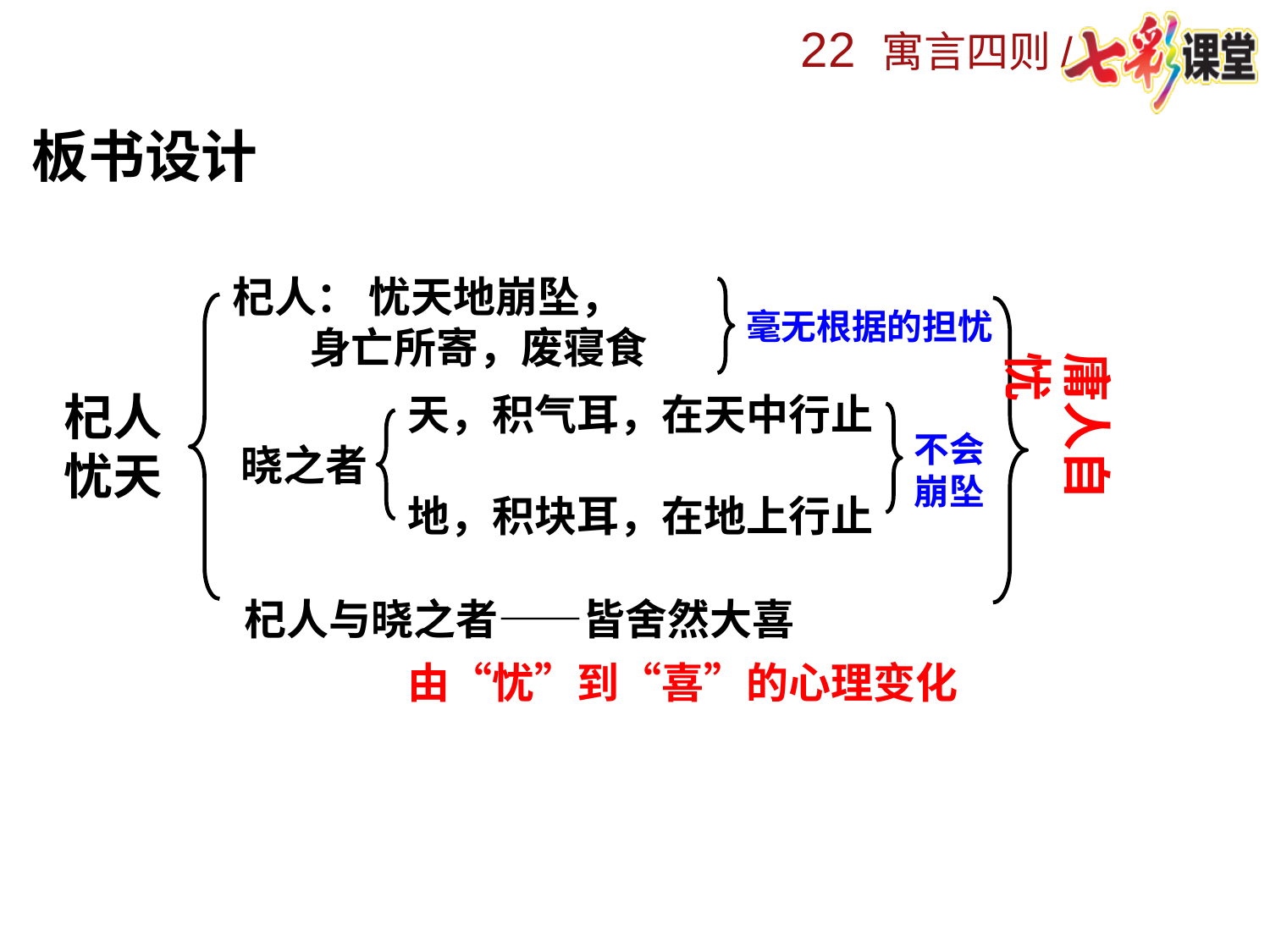

板书设计
杞人： 忧天地崩坠，
       身亡所寄，废寝食

毫无根据的担忧

庸人自忧
杞人忧天
天，积气耳，在天中行止

地，积块耳，在地上行止

不会崩坠
晓之者
杞人与晓之者——皆舍然大喜
由“忧”到“喜”的心理变化